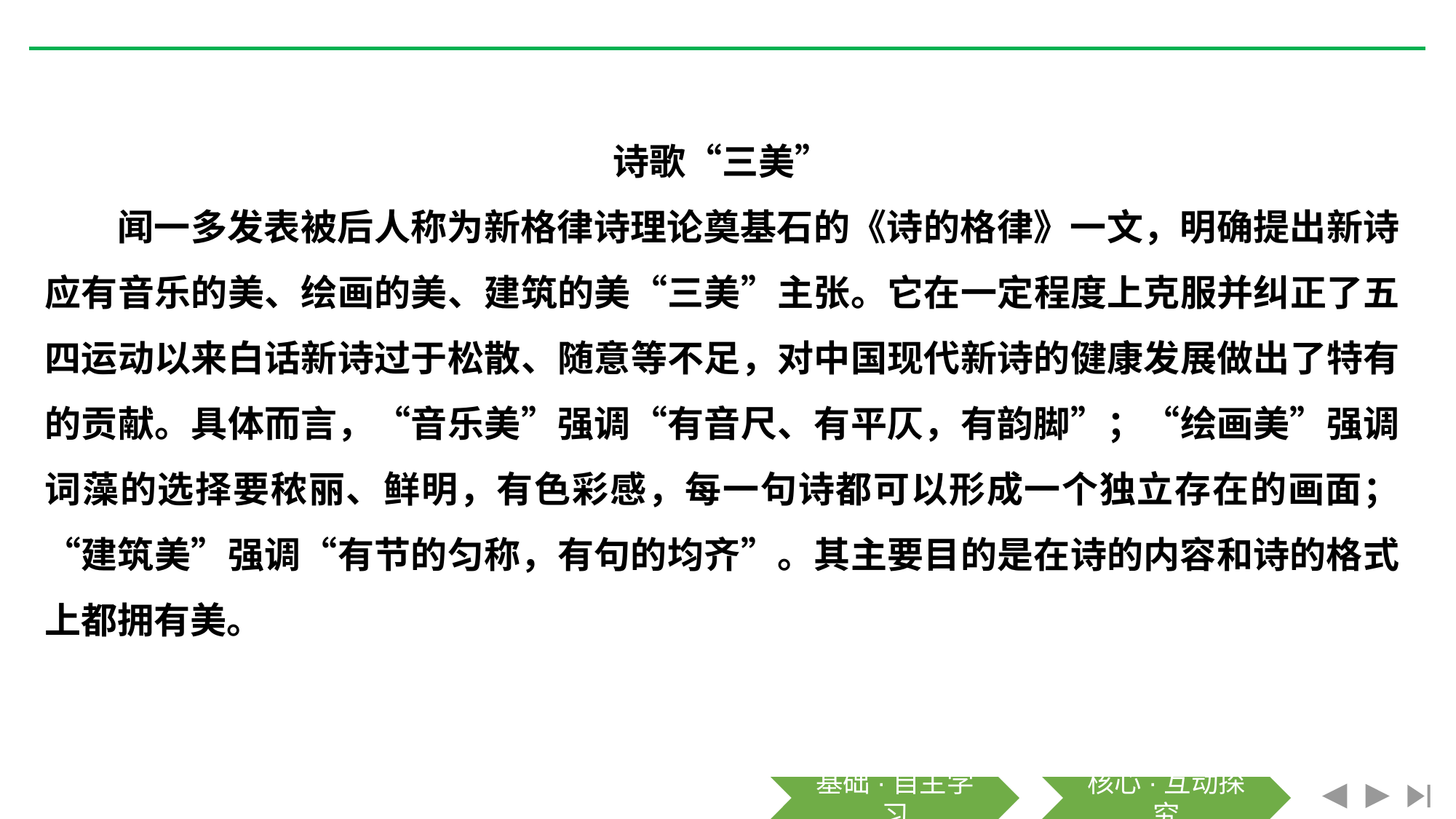

诗歌“三美”
闻一多发表被后人称为新格律诗理论奠基石的《诗的格律》一文，明确提出新诗应有音乐的美、绘画的美、建筑的美“三美”主张。它在一定程度上克服并纠正了五四运动以来白话新诗过于松散、随意等不足，对中国现代新诗的健康发展做出了特有的贡献。具体而言，“音乐美”强调“有音尺、有平仄，有韵脚”；“绘画美”强调词藻的选择要秾丽、鲜明，有色彩感，每一句诗都可以形成一个独立存在的画面；“建筑美”强调“有节的匀称，有句的均齐”。其主要目的是在诗的内容和诗的格式上都拥有美。